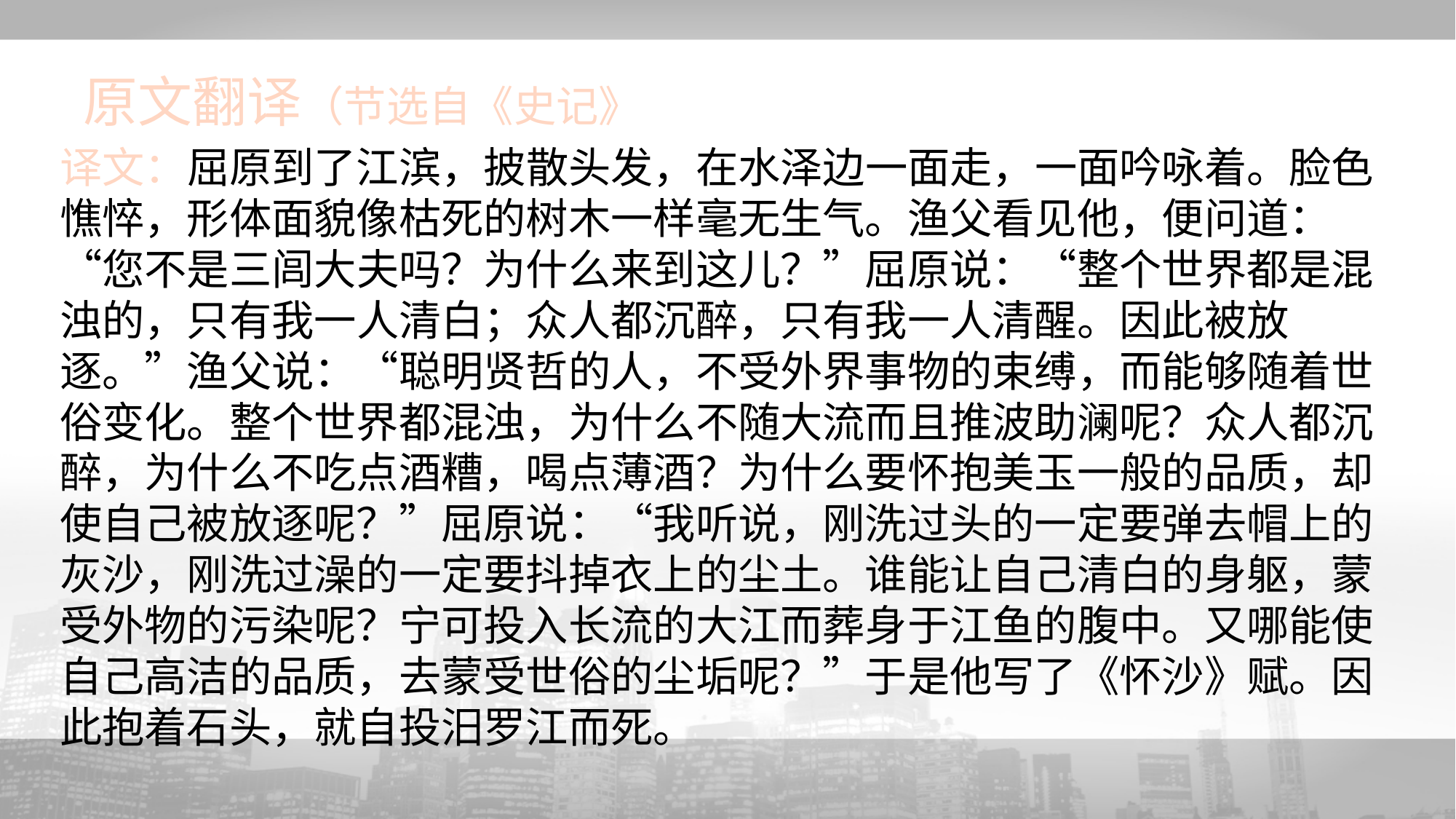

# 原文翻译（节选自《史记》
译文：屈原到了江滨，披散头发，在水泽边一面走，一面吟咏着。脸色憔悴，形体面貌像枯死的树木一样毫无生气。渔父看见他，便问道：“您不是三闾大夫吗？为什么来到这儿？”屈原说：“整个世界都是混浊的，只有我一人清白；众人都沉醉，只有我一人清醒。因此被放逐。”渔父说：“聪明贤哲的人，不受外界事物的束缚，而能够随着世俗变化。整个世界都混浊，为什么不随大流而且推波助澜呢？众人都沉醉，为什么不吃点酒糟，喝点薄酒？为什么要怀抱美玉一般的品质，却使自己被放逐呢？”屈原说：“我听说，刚洗过头的一定要弹去帽上的灰沙，刚洗过澡的一定要抖掉衣上的尘土。谁能让自己清白的身躯，蒙受外物的污染呢？宁可投入长流的大江而葬身于江鱼的腹中。又哪能使自己高洁的品质，去蒙受世俗的尘垢呢？”于是他写了《怀沙》赋。因此抱着石头，就自投汨罗江而死。